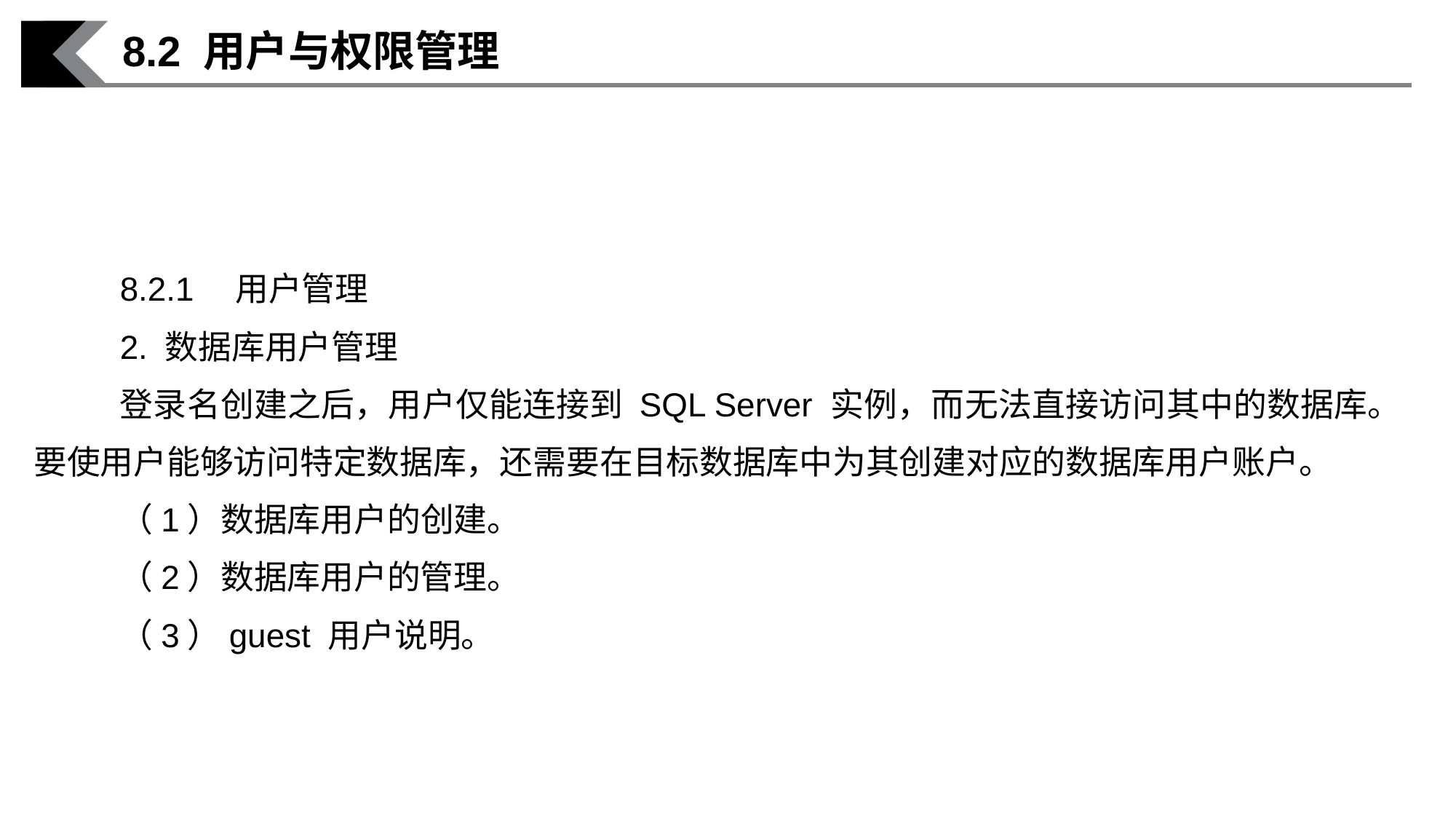

8.2 用户与权限管理
8.2.1　用户管理
2. 数据库用户管理
登录名创建之后，用户仅能连接到 SQL Server 实例，而无法直接访问其中的数据库。要使用户能够访问特定数据库，还需要在目标数据库中为其创建对应的数据库用户账户。
（1）数据库用户的创建。
（2）数据库用户的管理。
（3）guest 用户说明。